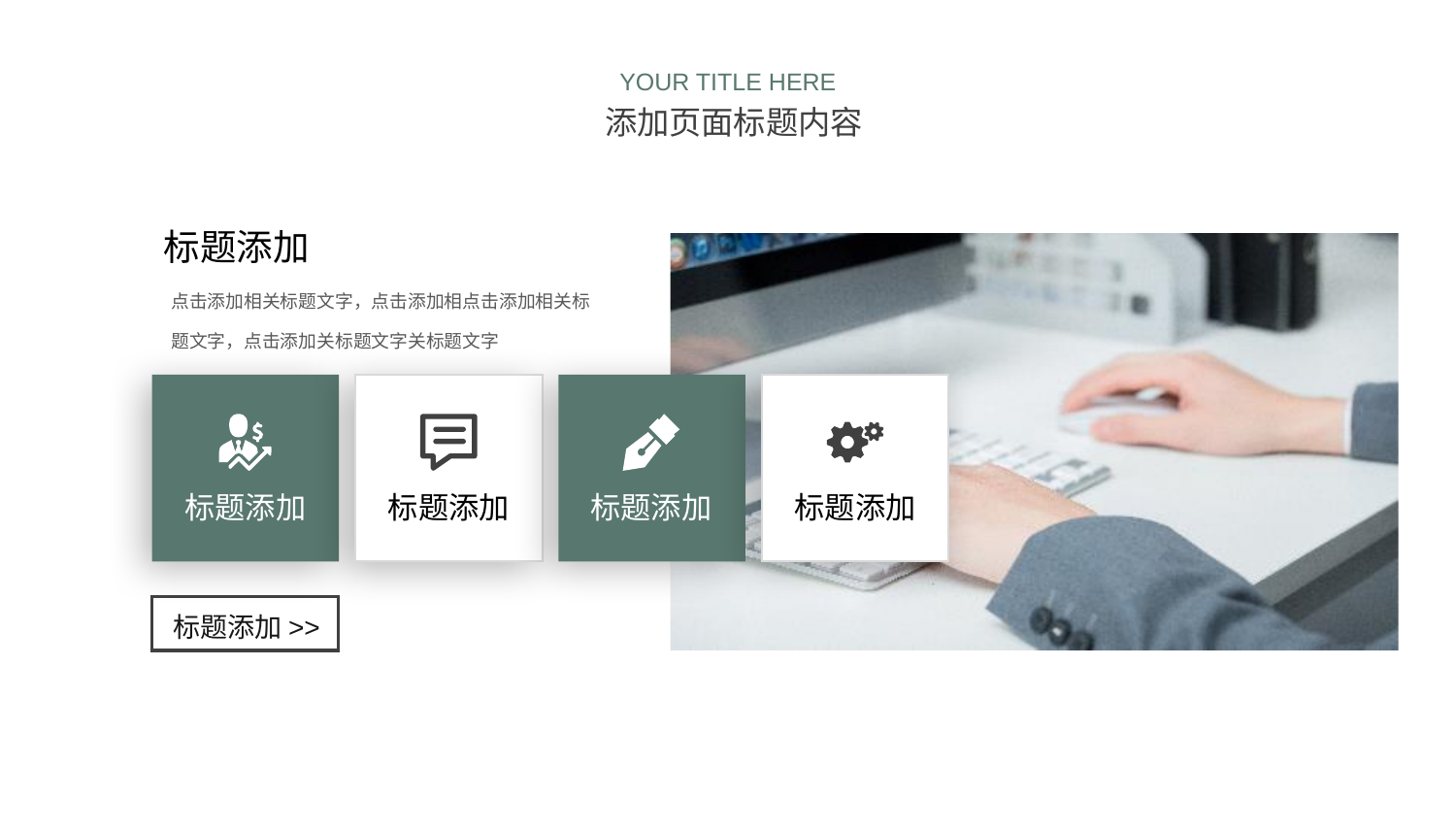

成功项目展示
YOUR TITLE HERE
添加页面标题内容
标题添加
点击添加相关标题文字，点击添加相点击添加相关标题文字，点击添加关标题文字关标题文字

标题添加
标题添加
标题添加
标题添加

标题添加>>